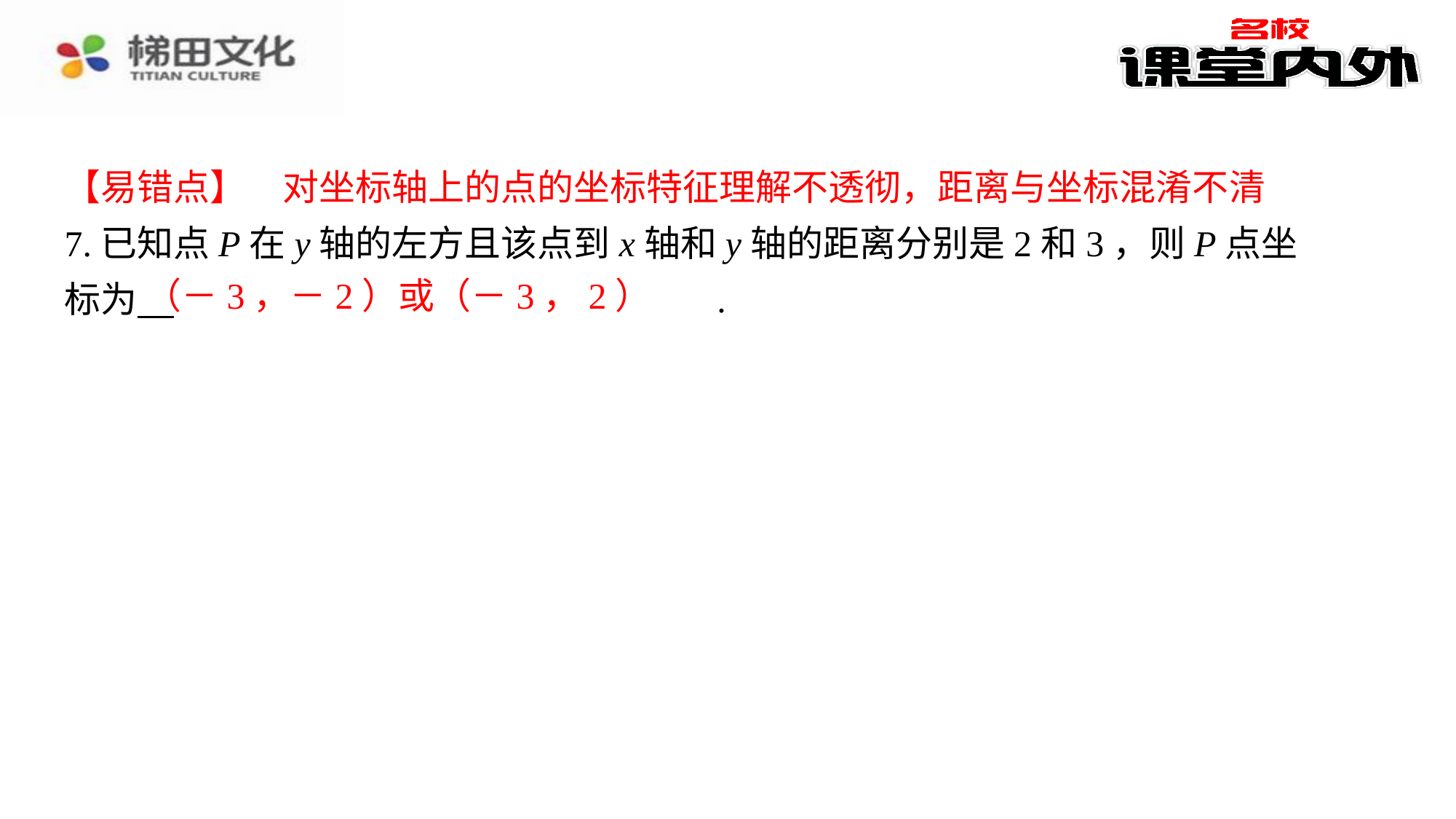

【易错点】　对坐标轴上的点的坐标特征理解不透彻，距离与坐标混淆不清
7.已知点P在y轴的左方且该点到x轴和y轴的距离分别是2和3，则P点坐标为 　（－3，－2）或（－3，2）　⁠.
（－3，－2）或（－3，2）